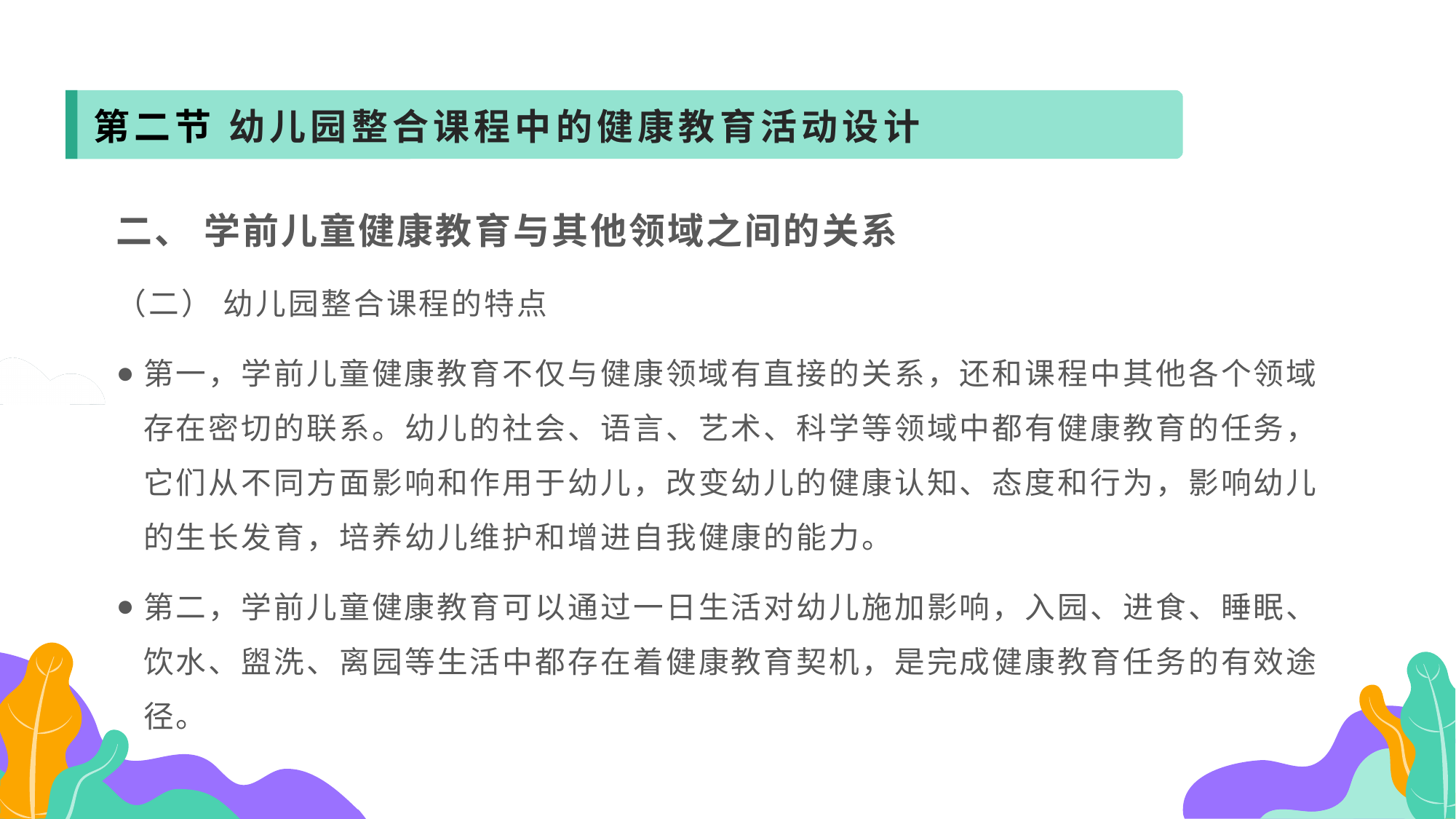

第二节 幼儿园整合课程中的健康教育活动设计
二、 学前儿童健康教育与其他领域之间的关系
（二） 幼儿园整合课程的特点
第一，学前儿童健康教育不仅与健康领域有直接的关系，还和课程中其他各个领域存在密切的联系。幼儿的社会、语言、艺术、科学等领域中都有健康教育的任务，它们从不同方面影响和作用于幼儿，改变幼儿的健康认知、态度和行为，影响幼儿的生长发育，培养幼儿维护和增进自我健康的能力。
第二，学前儿童健康教育可以通过一日生活对幼儿施加影响，入园、进食、睡眠、饮水、盥洗、离园等生活中都存在着健康教育契机，是完成健康教育任务的有效途径。